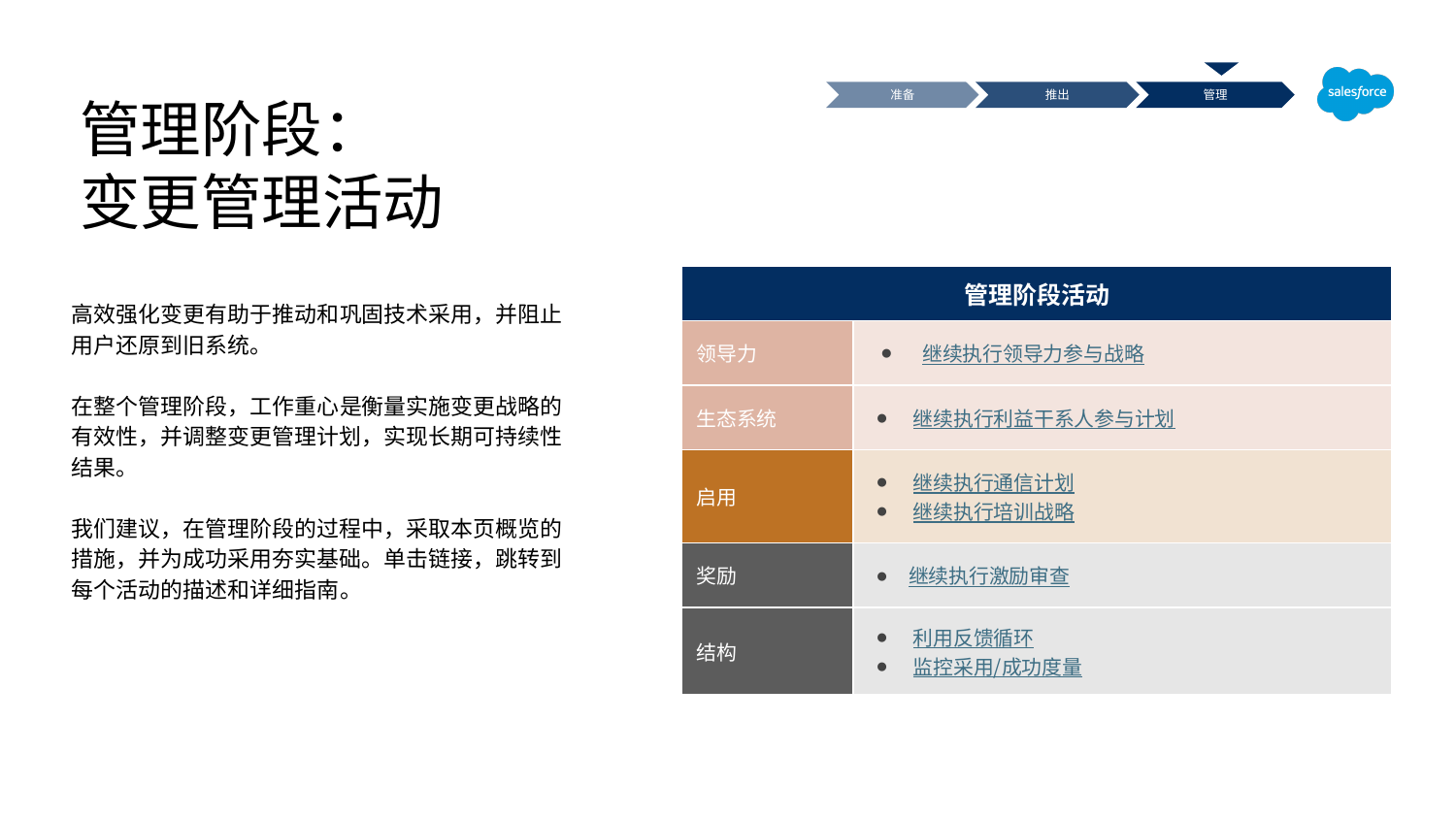

管理阶段：
变更管理活动
准备
推出
管理
| 管理阶段活动 |  |
| --- | --- |
| 领导力 | 继续执行领导力参与战略 |
| 生态系统 | 继续执行利益干系人参与计划 |
| 启用 | 继续执行通信计划 继续执行培训战略 |
| 奖励 | 继续执行激励审查 |
| 结构 | 利用反馈循环 监控采用/成功度量 |
高效强化变更有助于推动和巩固技术采用，并阻止用户还原到旧系统。

在整个管理阶段，工作重心是衡量实施变更战略的有效性，并调整变更管理计划，实现长期可持续性结果。

我们建议，在管理阶段的过程中，采取本页概览的措施，并为成功采用夯实基础。单击链接，跳转到每个活动的描述和详细指南。